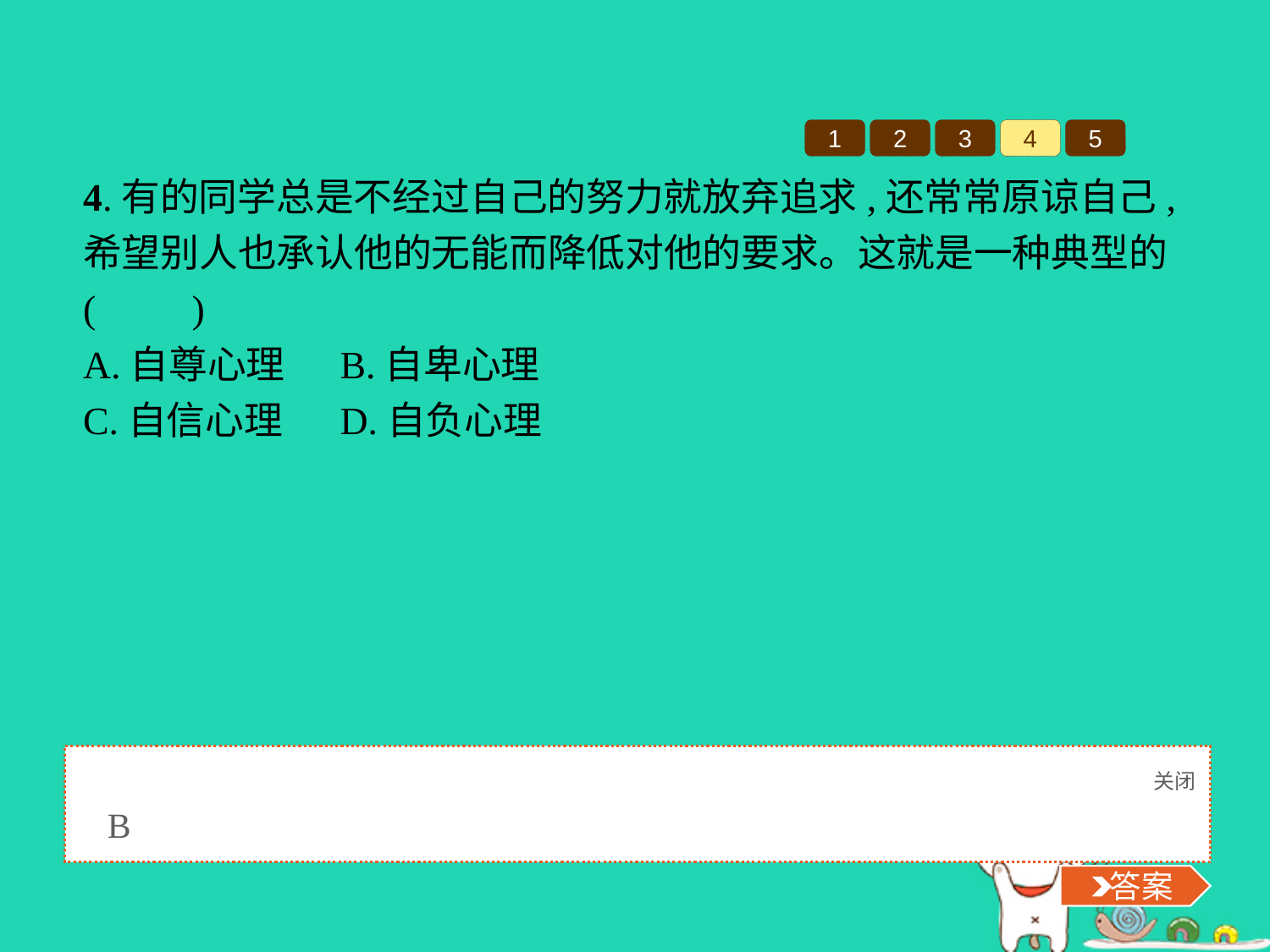

1
2
3
4
5
4.有的同学总是不经过自己的努力就放弃追求,还常常原谅自己,希望别人也承认他的无能而降低对他的要求。这就是一种典型的(　　)
A.自尊心理	B.自卑心理
C.自信心理	D.自负心理

关闭
  答案

B
  答案